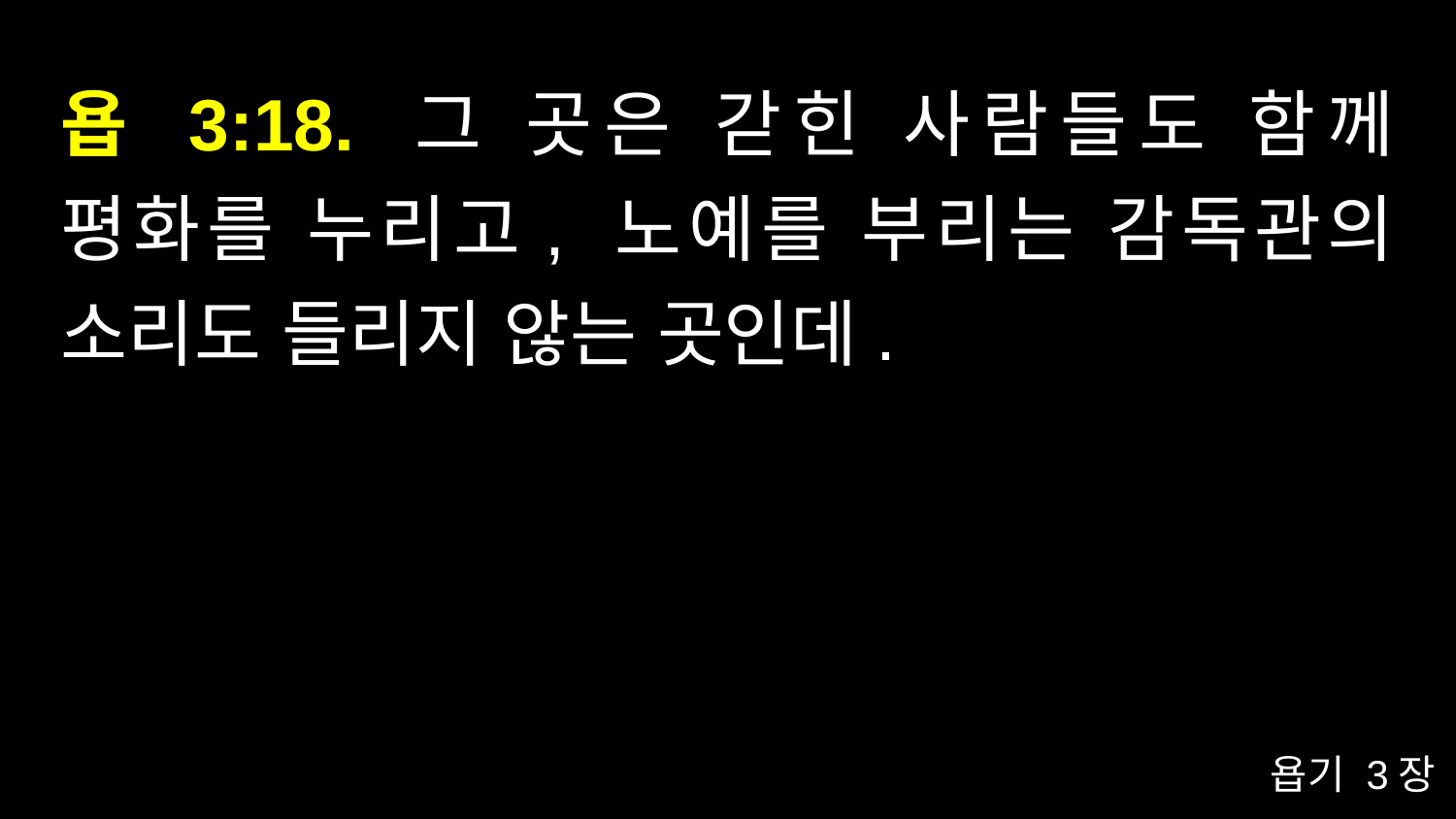

# 욥 3:18. 그 곳은 갇힌 사람들도 함께 평화를 누리고, 노예를 부리는 감독관의 소리도 들리지 않는 곳인데.
욥기 3장